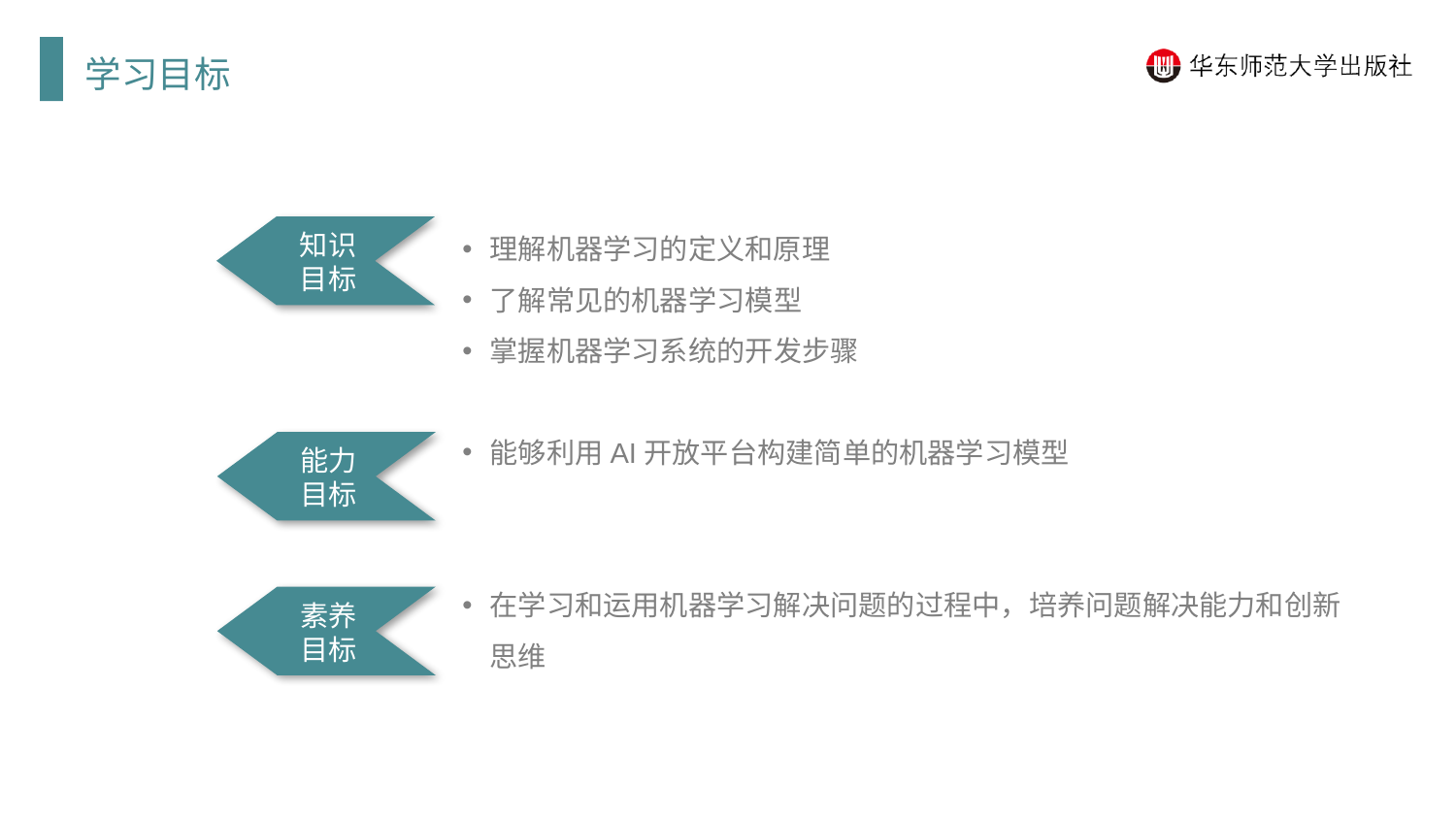

学习目标
理解机器学习的定义和原理
了解常见的机器学习模型
掌握机器学习系统的开发步骤

能够利用AI开放平台构建简单的机器学习模型

在学习和运用机器学习解决问题的过程中，培养问题解决能力和创新思维

知识目标

能力目标

素养目标